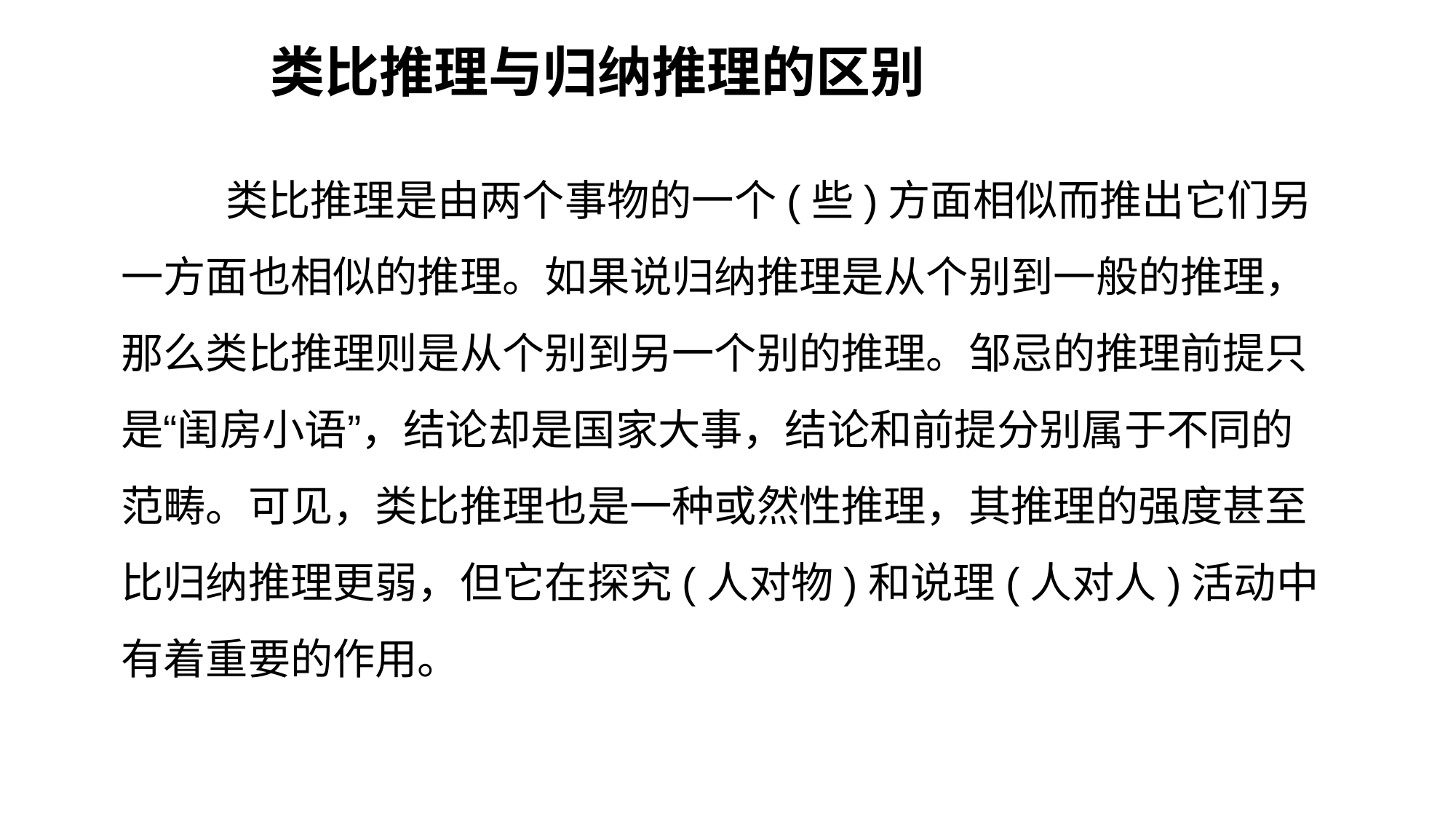

类比推理与归纳推理的区别
        类比推理是由两个事物的一个(些)方面相似而推出它们另一方面也相似的推理。如果说归纳推理是从个别到一般的推理，那么类比推理则是从个别到另一个别的推理。邹忌的推理前提只是“闺房小语”，结论却是国家大事，结论和前提分别属于不同的范畴。可见，类比推理也是一种或然性推理，其推理的强度甚至比归纳推理更弱，但它在探究(人对物)和说理(人对人)活动中有着重要的作用。